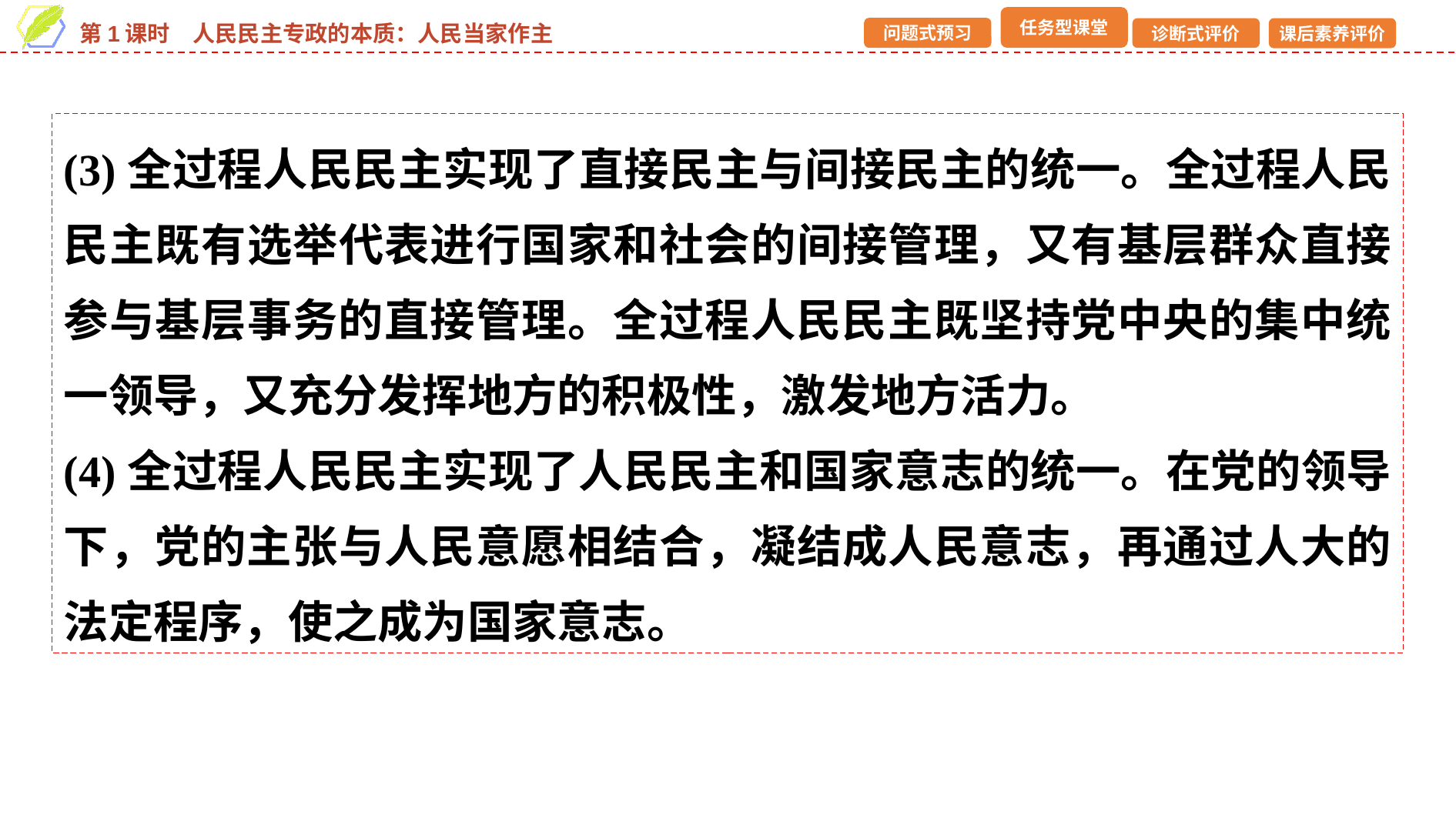

(3)全过程人民民主实现了直接民主与间接民主的统一。全过程人民民主既有选举代表进行国家和社会的间接管理，又有基层群众直接参与基层事务的直接管理。全过程人民民主既坚持党中央的集中统一领导，又充分发挥地方的积极性，激发地方活力。
(4)全过程人民民主实现了人民民主和国家意志的统一。在党的领导下，党的主张与人民意愿相结合，凝结成人民意志，再通过人大的法定程序，使之成为国家意志。